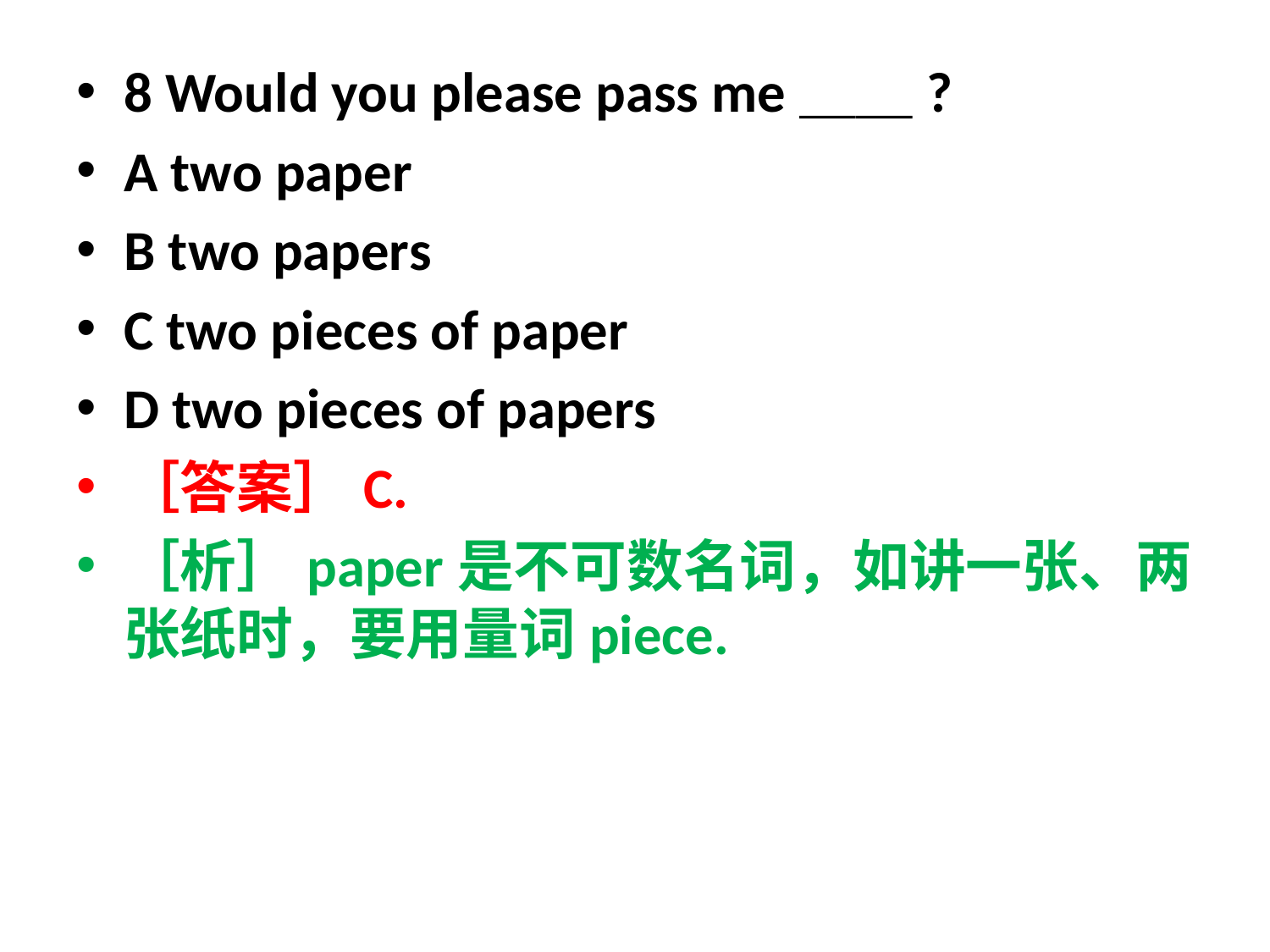

8 Would you please pass me＿＿?
A two paper
B two papers
C two pieces of paper
D two pieces of papers
［答案］C.
［析］paper是不可数名词，如讲一张、两张纸时，要用量词piece.